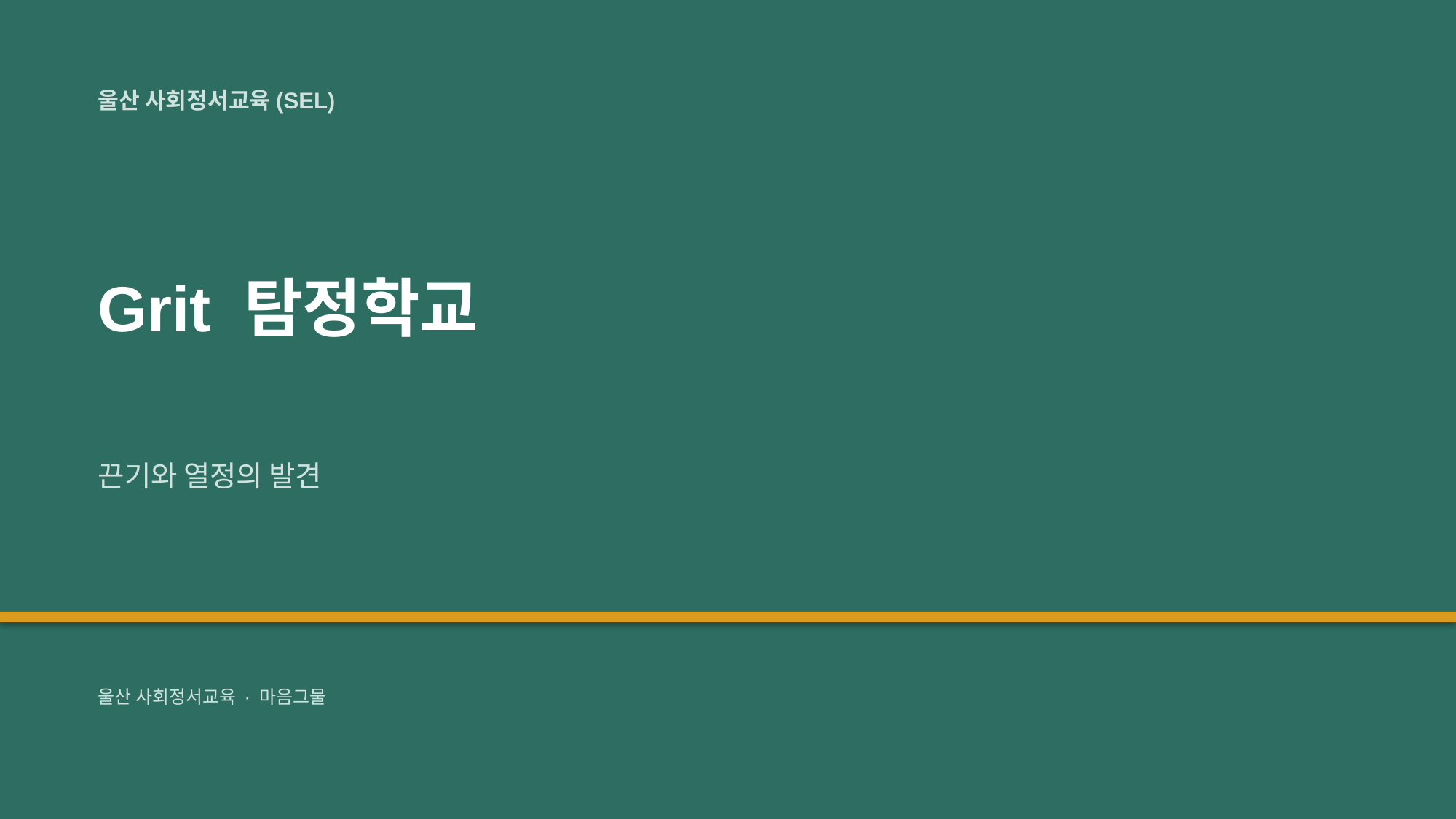

울산 사회정서교육(SEL)
Grit 탐정학교
끈기와 열정의 발견

울산 사회정서교육 · 마음그물